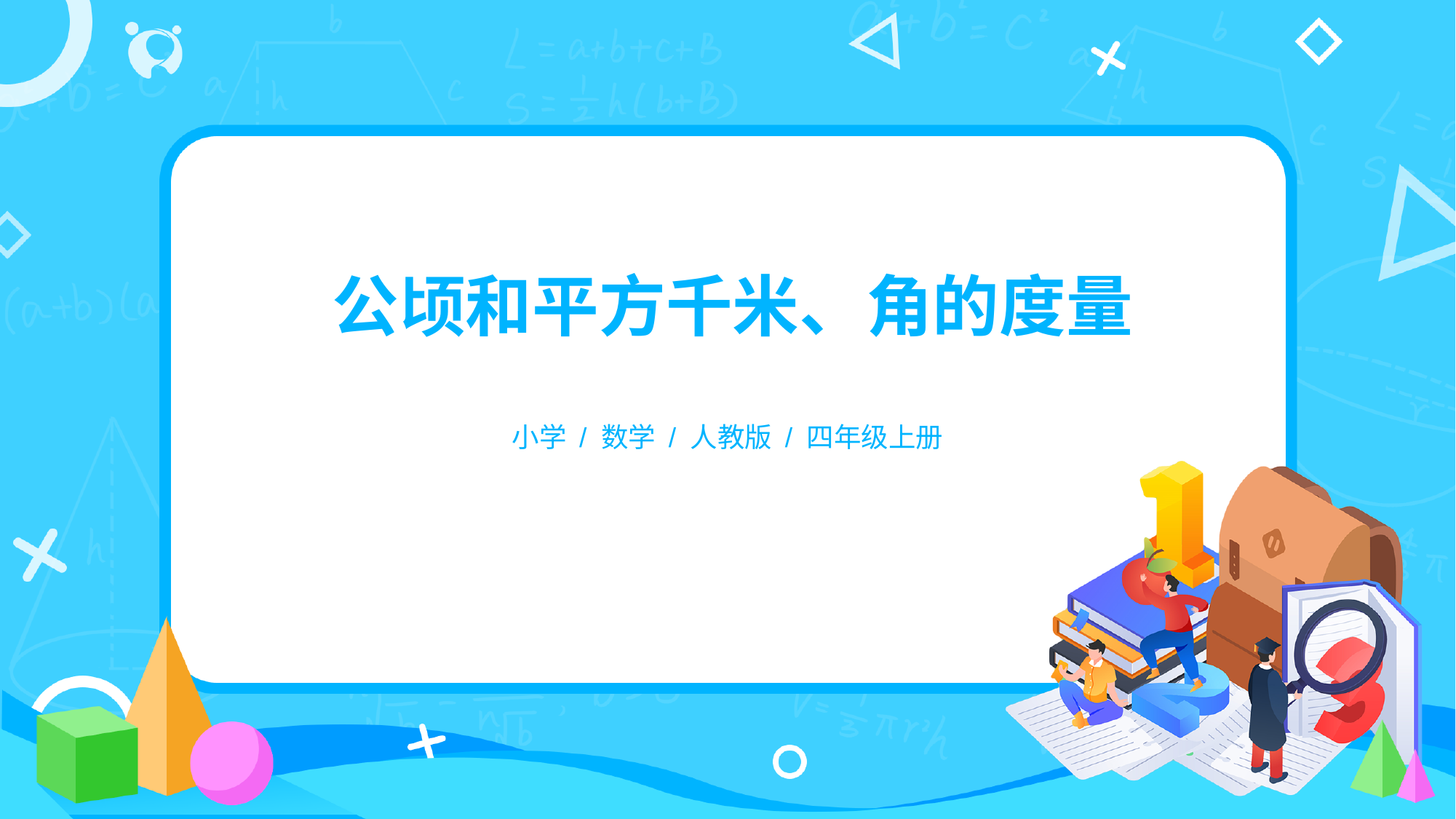

公顷和平方千米、角的度量
小学 / 数学 / 人教版 / 四年级上册